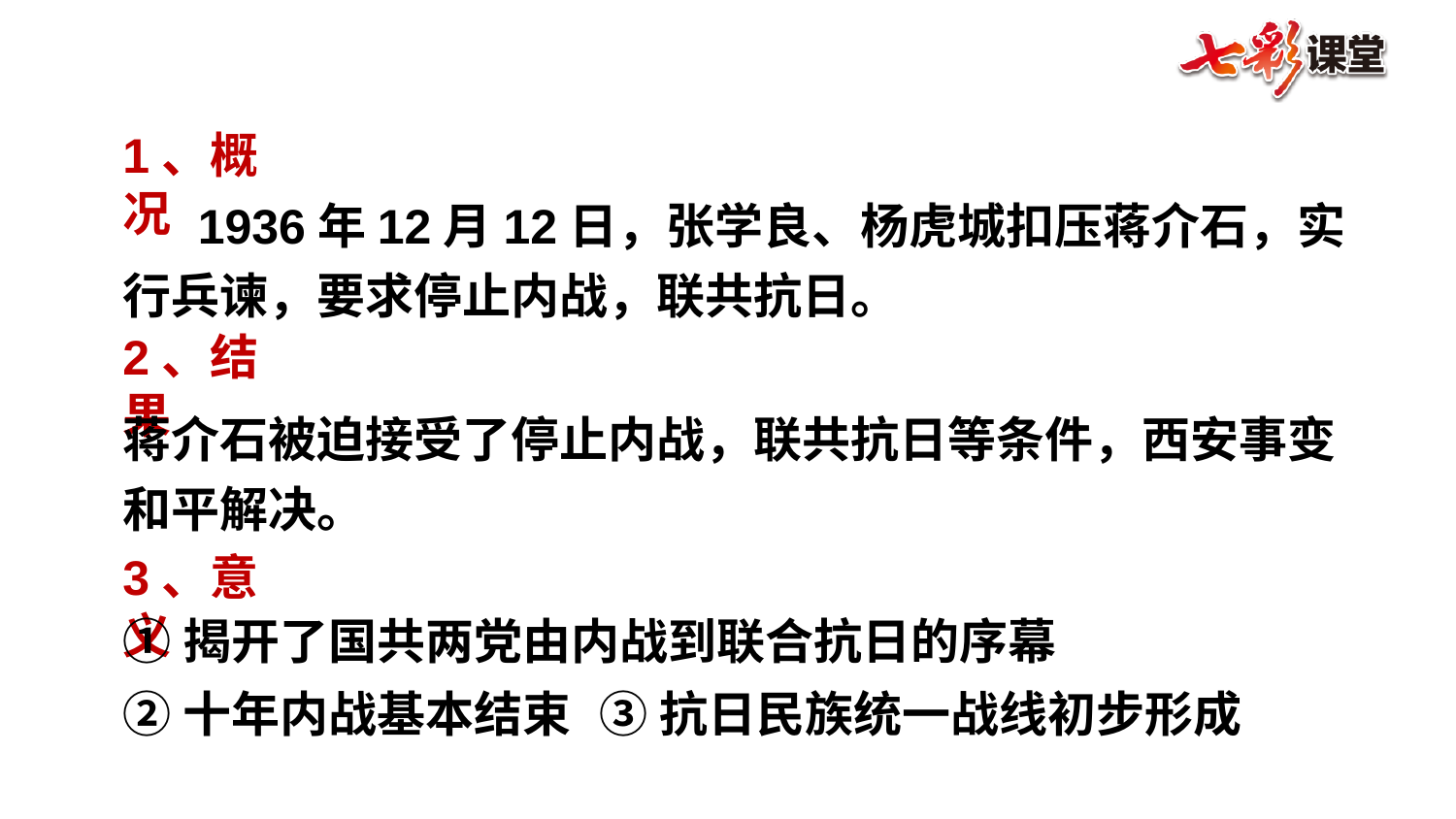

1、概况
1936年12月12日，张学良、杨虎城扣压蒋介石，实行兵谏，要求停止内战，联共抗日。
2、结果
蒋介石被迫接受了停止内战，联共抗日等条件，西安事变和平解决。
3、意义
①揭开了国共两党由内战到联合抗日的序幕
②十年内战基本结束
③抗日民族统一战线初步形成